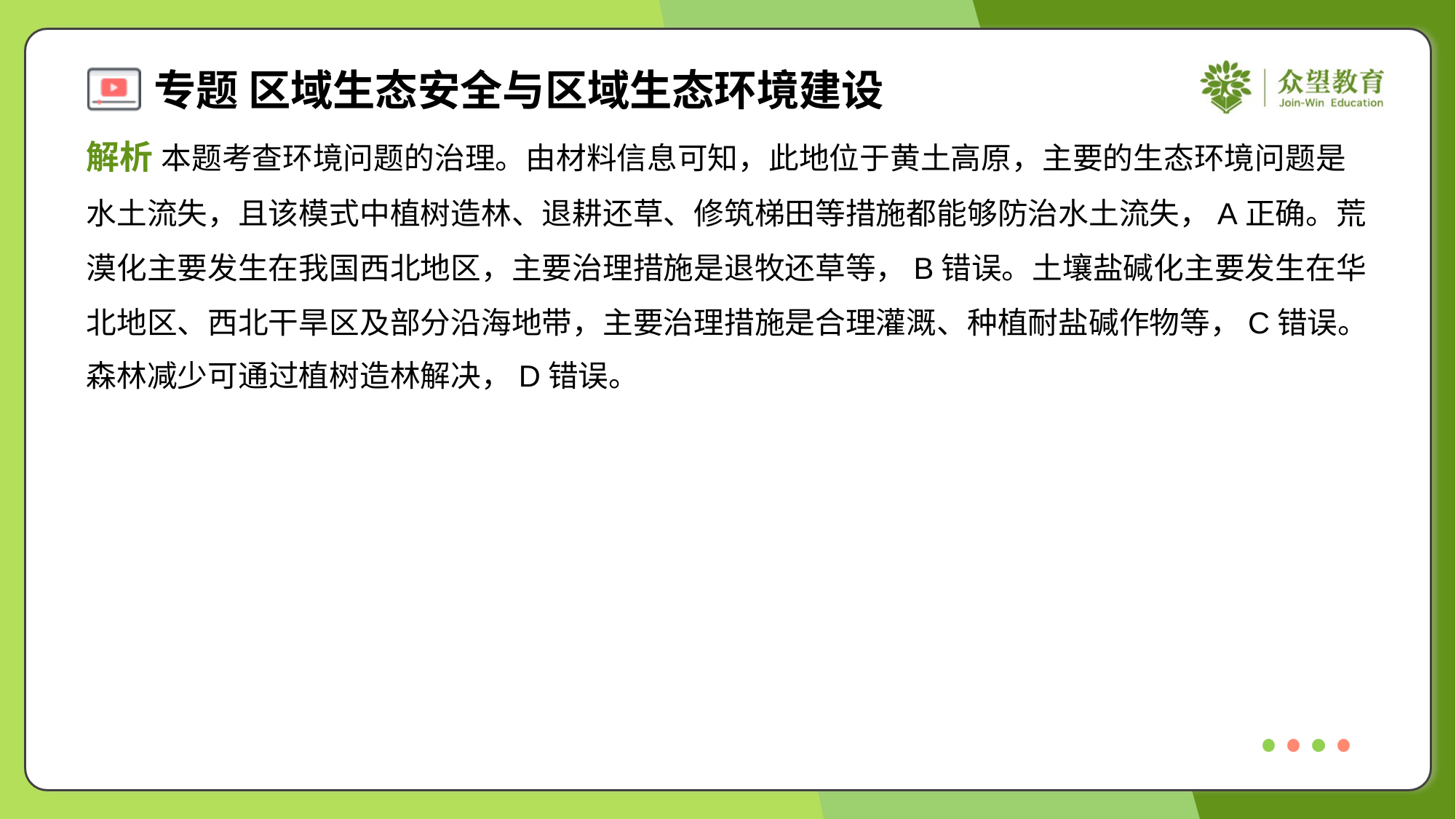

解析 本题考查环境问题的治理。由材料信息可知，此地位于黄土高原，主要的生态环境问题是
水土流失，且该模式中植树造林、退耕还草、修筑梯田等措施都能够防治水土流失，A正确。荒
漠化主要发生在我国西北地区，主要治理措施是退牧还草等，B错误。土壤盐碱化主要发生在华
北地区、西北干旱区及部分沿海地带，主要治理措施是合理灌溉、种植耐盐碱作物等，C错误。
森林减少可通过植树造林解决，D错误。